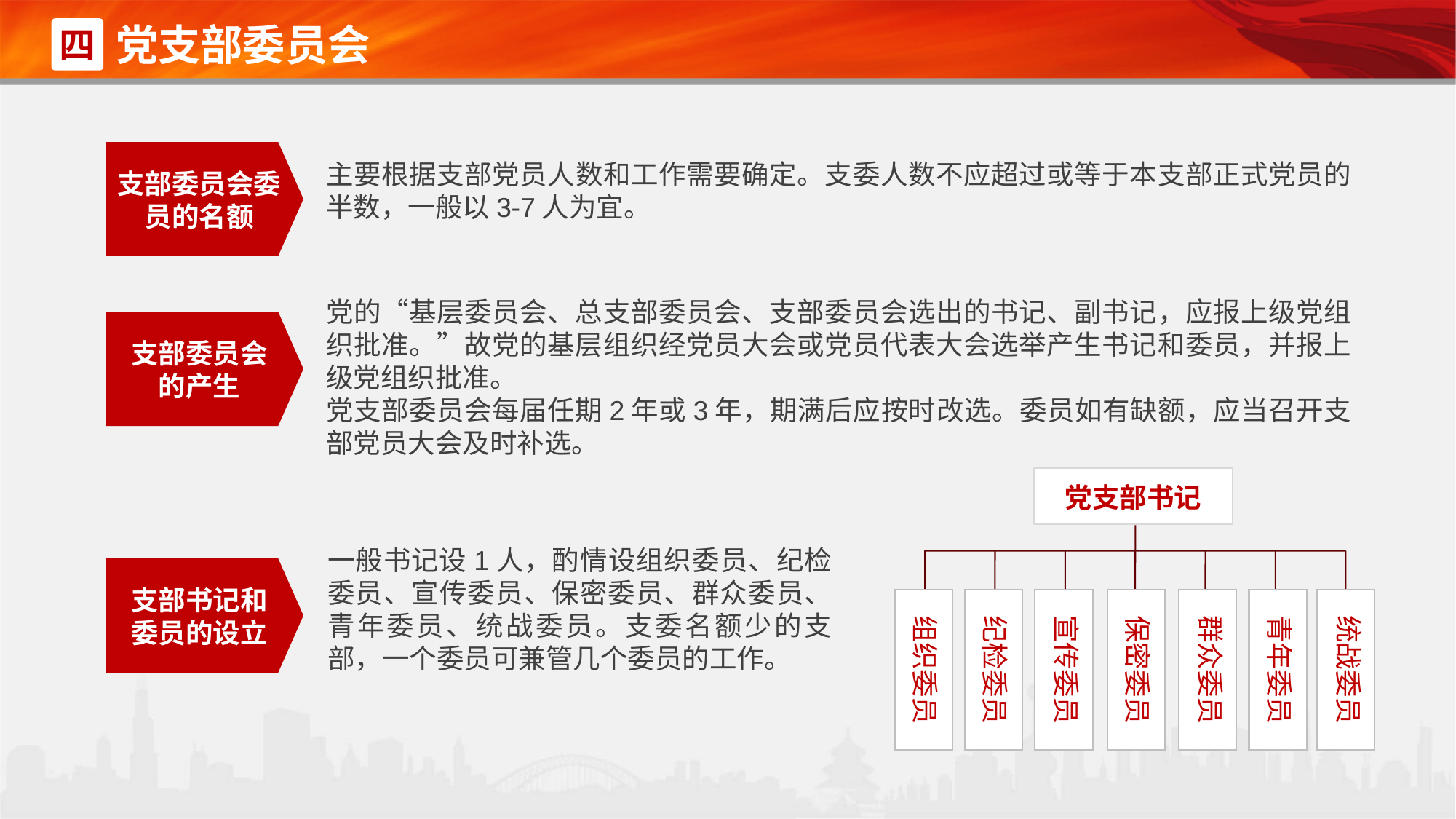

党支部委员会
四

主要根据支部党员人数和工作需要确定。支委人数不应超过或等于本支部正式党员的半数，一般以3-7人为宜。
支部委员会委员的名额
党的“基层委员会、总支部委员会、支部委员会选出的书记、副书记，应报上级党组织批准。”故党的基层组织经党员大会或党员代表大会选举产生书记和委员，并报上级党组织批准。
党支部委员会每届任期2年或3年，期满后应按时改选。委员如有缺额，应当召开支部党员大会及时补选。

支部委员会的产生

党支部书记

一般书记设1人，酌情设组织委员、纪检委员、宣传委员、保密委员、群众委员、青年委员、统战委员。支委名额少的支部，一个委员可兼管几个委员的工作。

支部书记和委员的设立

组织委员

纪检委员

宣传委员

保密委员

群众委员

青年委员

统战委员